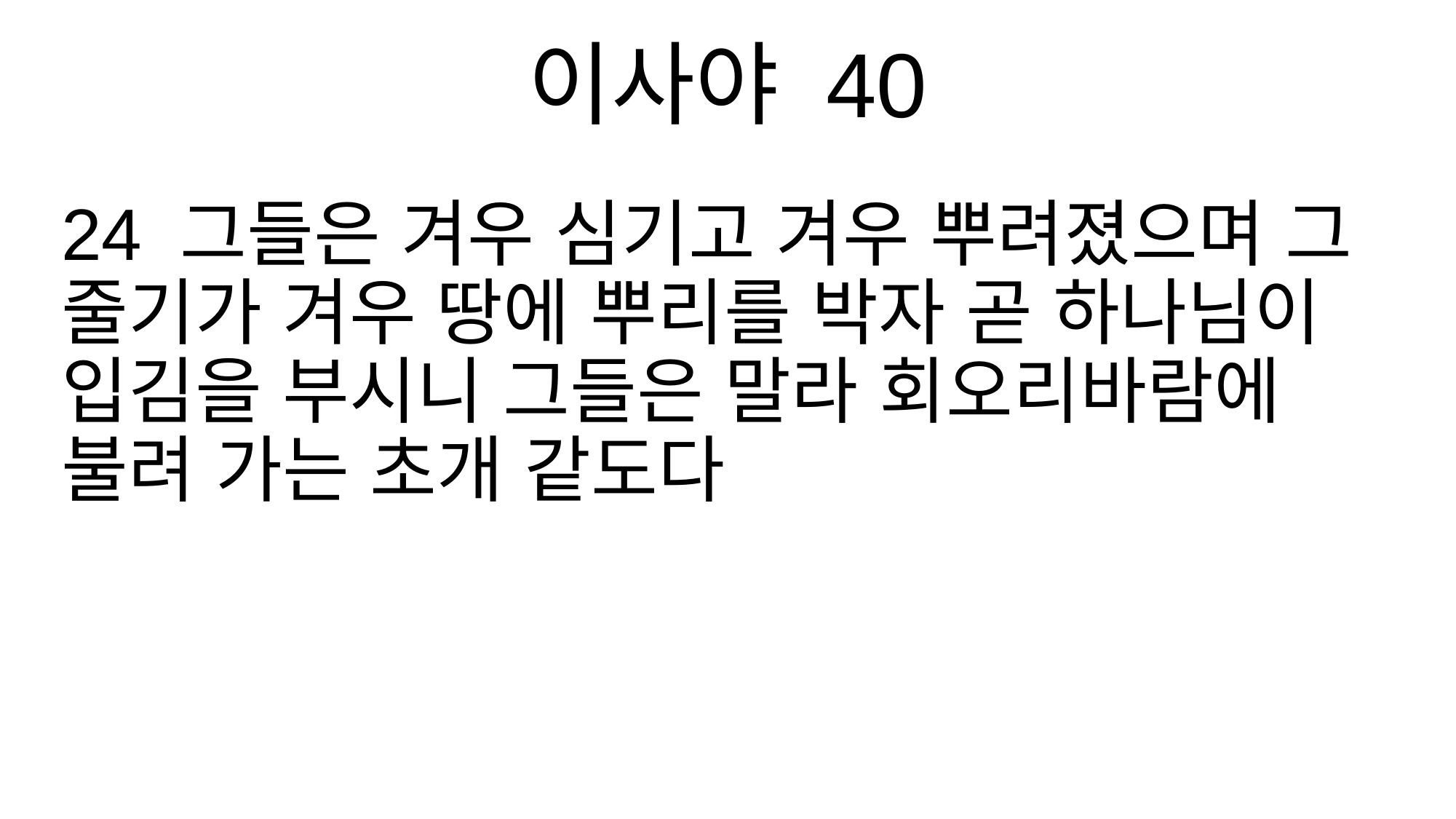

이사야 40
24 그들은 겨우 심기고 겨우 뿌려졌으며 그 줄기가 겨우 땅에 뿌리를 박자 곧 하나님이 입김을 부시니 그들은 말라 회오리바람에 불려 가는 초개 같도다